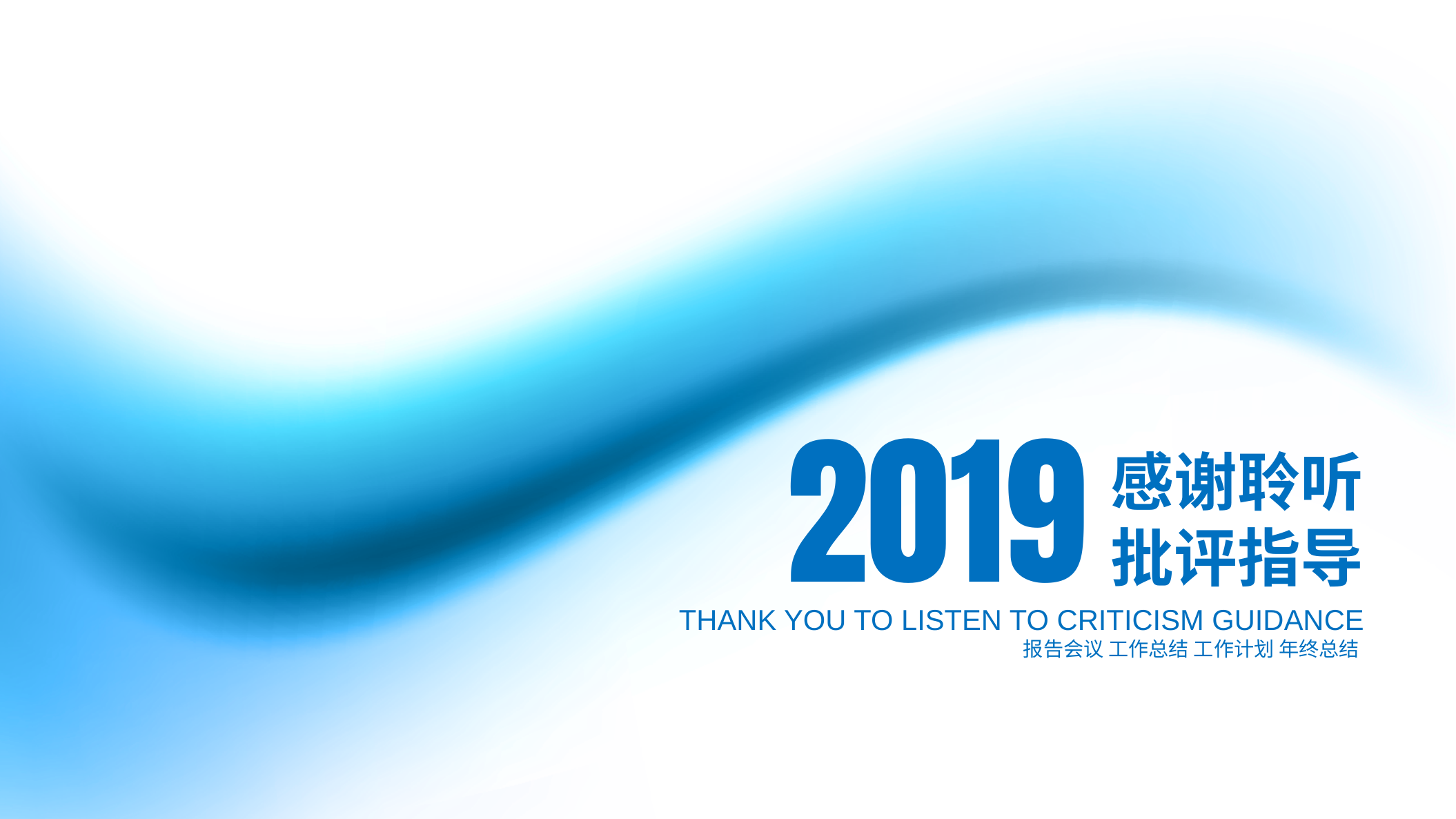

2019
感谢聆听
批评指导
THANK YOU TO LISTEN TO CRITICISM GUIDANCE
报告会议 工作总结 工作计划 年终总结